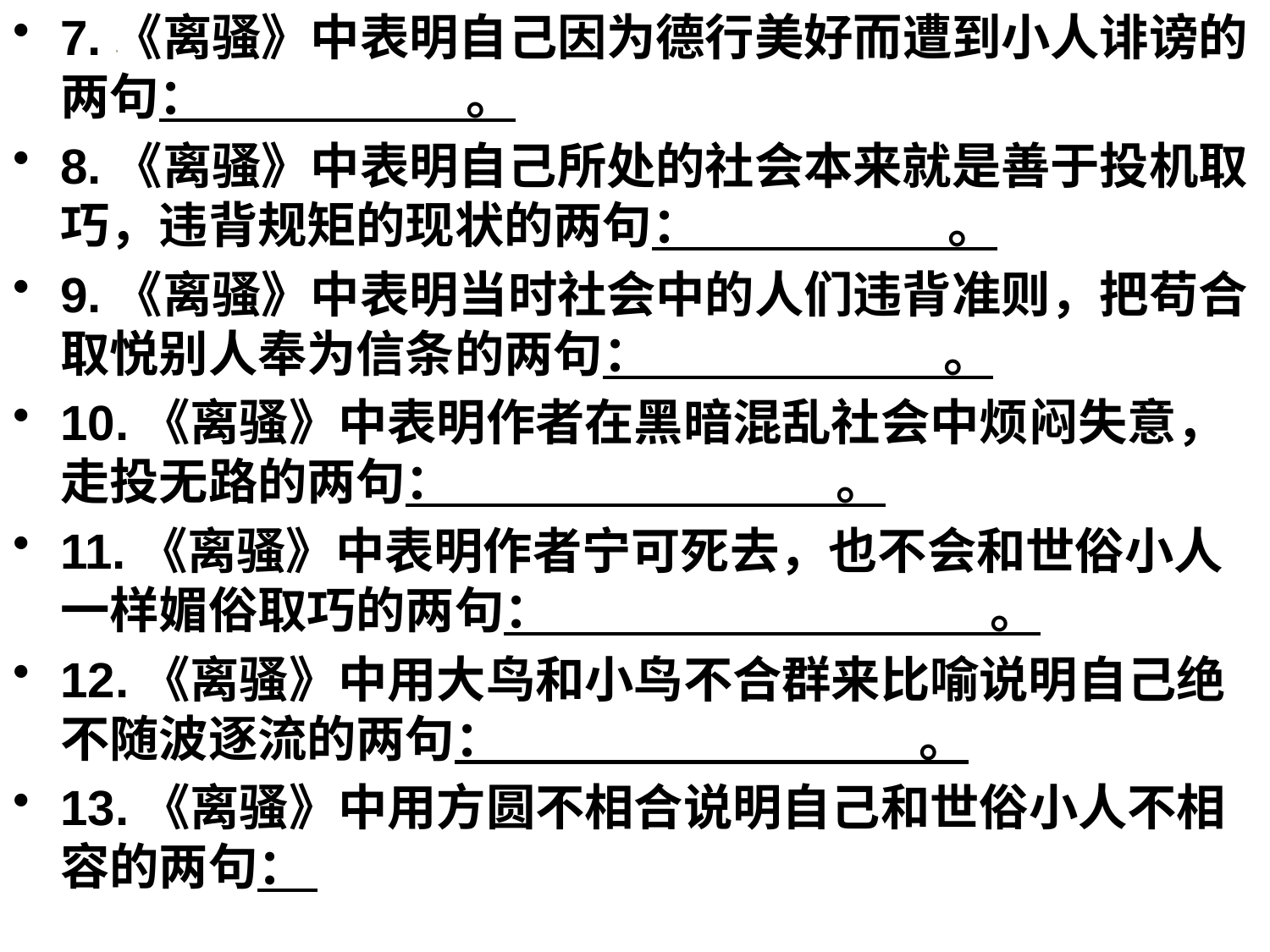

7.《离骚》中表明自己因为德行美好而遭到小人诽谤的两句：                       。
8.《离骚》中表明自己所处的社会本来就是善于投机取巧，违背规矩的现状的两句：                      。
9.《离骚》中表明当时社会中的人们违背准则，把苟合取悦别人奉为信条的两句：                          。
10.《离骚》中表明作者在黑暗混乱社会中烦闷失意，走投无路的两句：                                  。
11.《离骚》中表明作者宁可死去，也不会和世俗小人一样媚俗取巧的两句：                                       。
12.《离骚》中用大鸟和小鸟不合群来比喻说明自己绝不随波逐流的两句：                                     。
13.《离骚》中用方圆不相合说明自己和世俗小人不相容的两句：
#